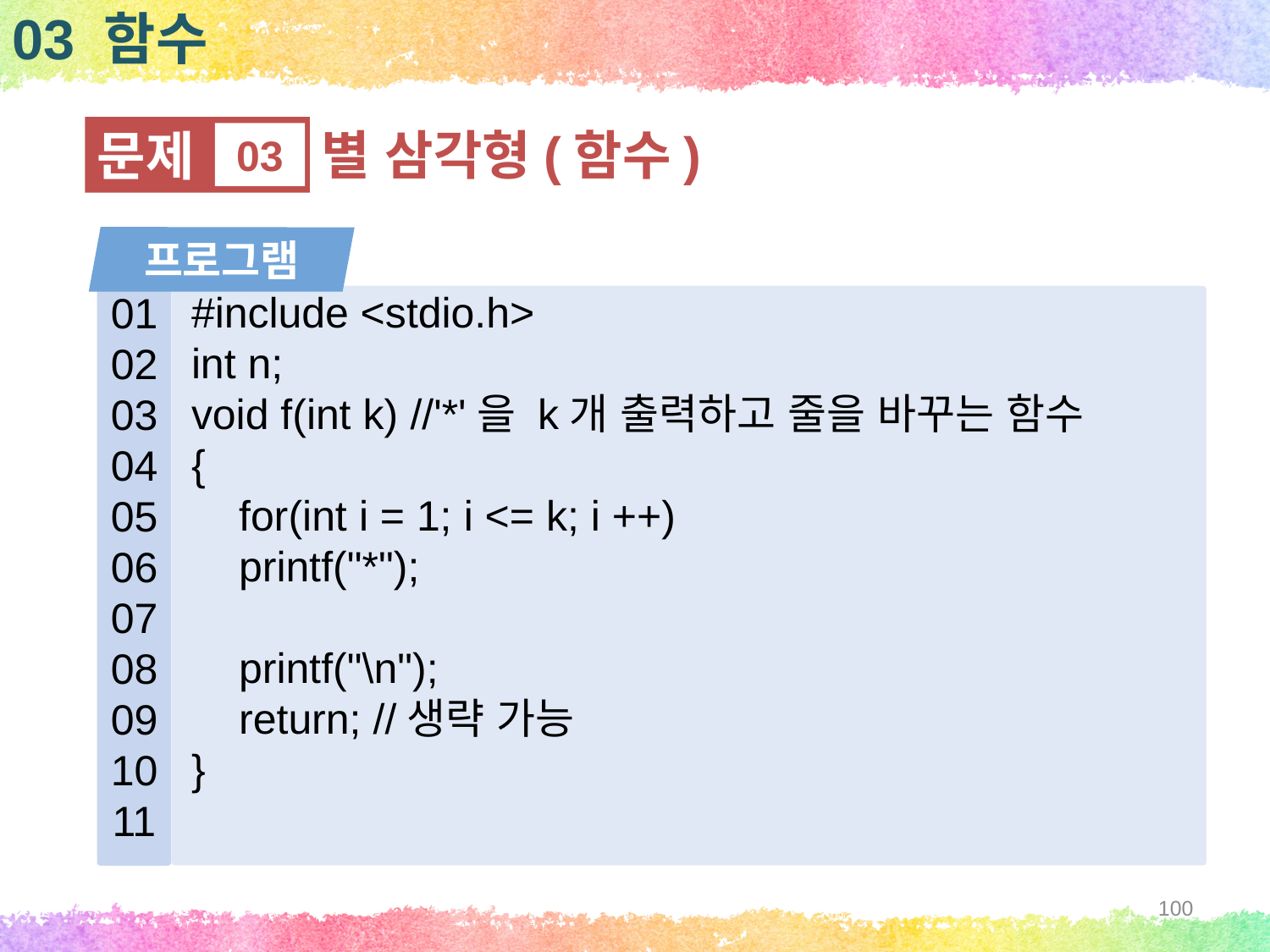

03 함수
문제
03
별 삼각형(함수)
프로그램
#include <stdio.h>
int n;
void f(int k) //'*'을 k개 출력하고 줄을 바꾸는 함수
{
    for(int i = 1; i <= k; i ++)
    printf("*");

    printf("\n");
    return; //생략 가능
}
01
02
03
04
05
06
07
08
09
10
11
100